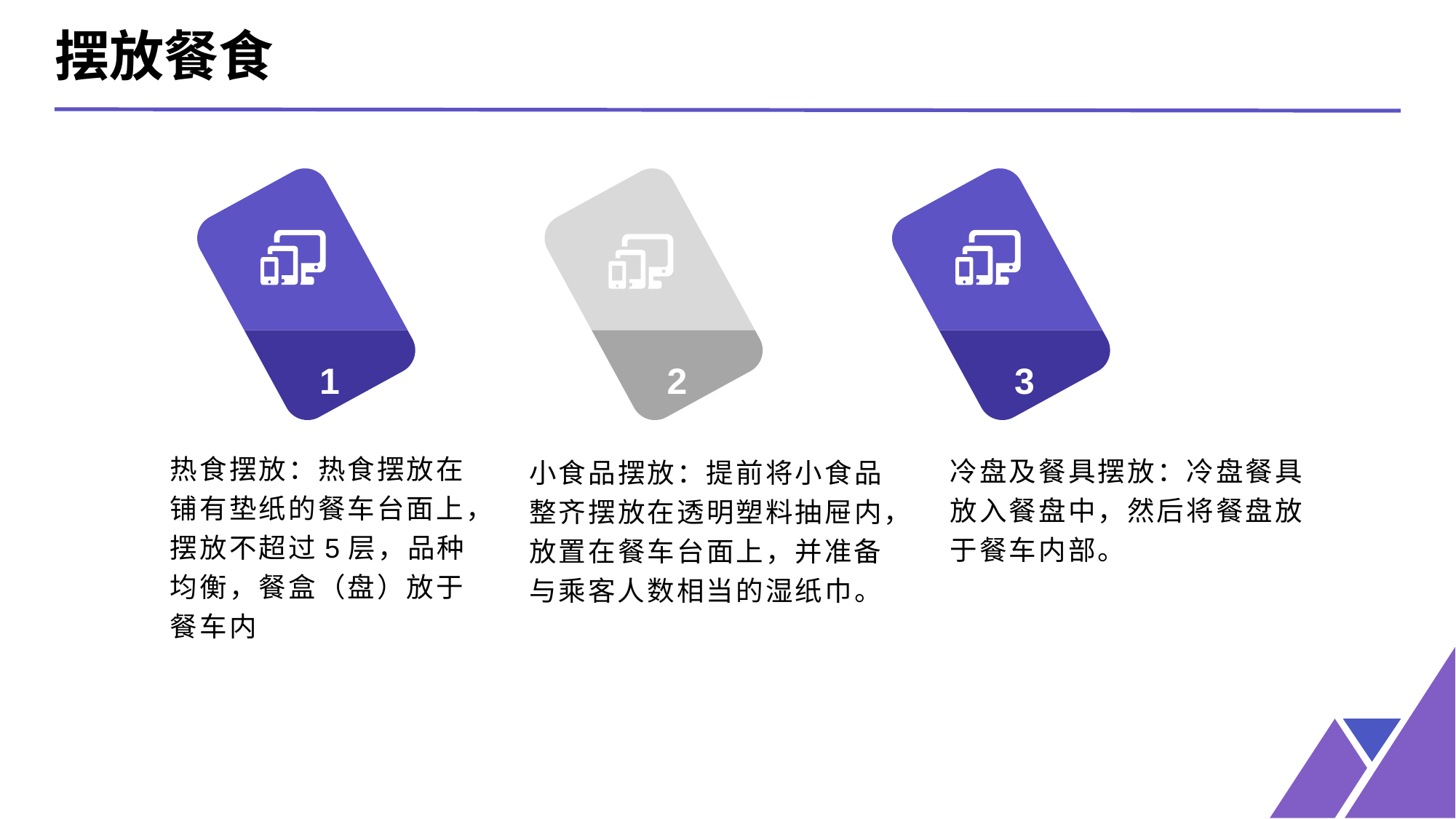

摆放餐食

1
2
3
冷盘及餐具摆放：冷盘餐具放入餐盘中，然后将餐盘放于餐车内部。
小食品摆放：提前将小食品整齐摆放在透明塑料抽屉内，放置在餐车台面上，并准备与乘客人数相当的湿纸巾。
热食摆放：热食摆放在铺有垫纸的餐车台面上，摆放不超过5层，品种均衡，餐盒（盘）放于餐车内